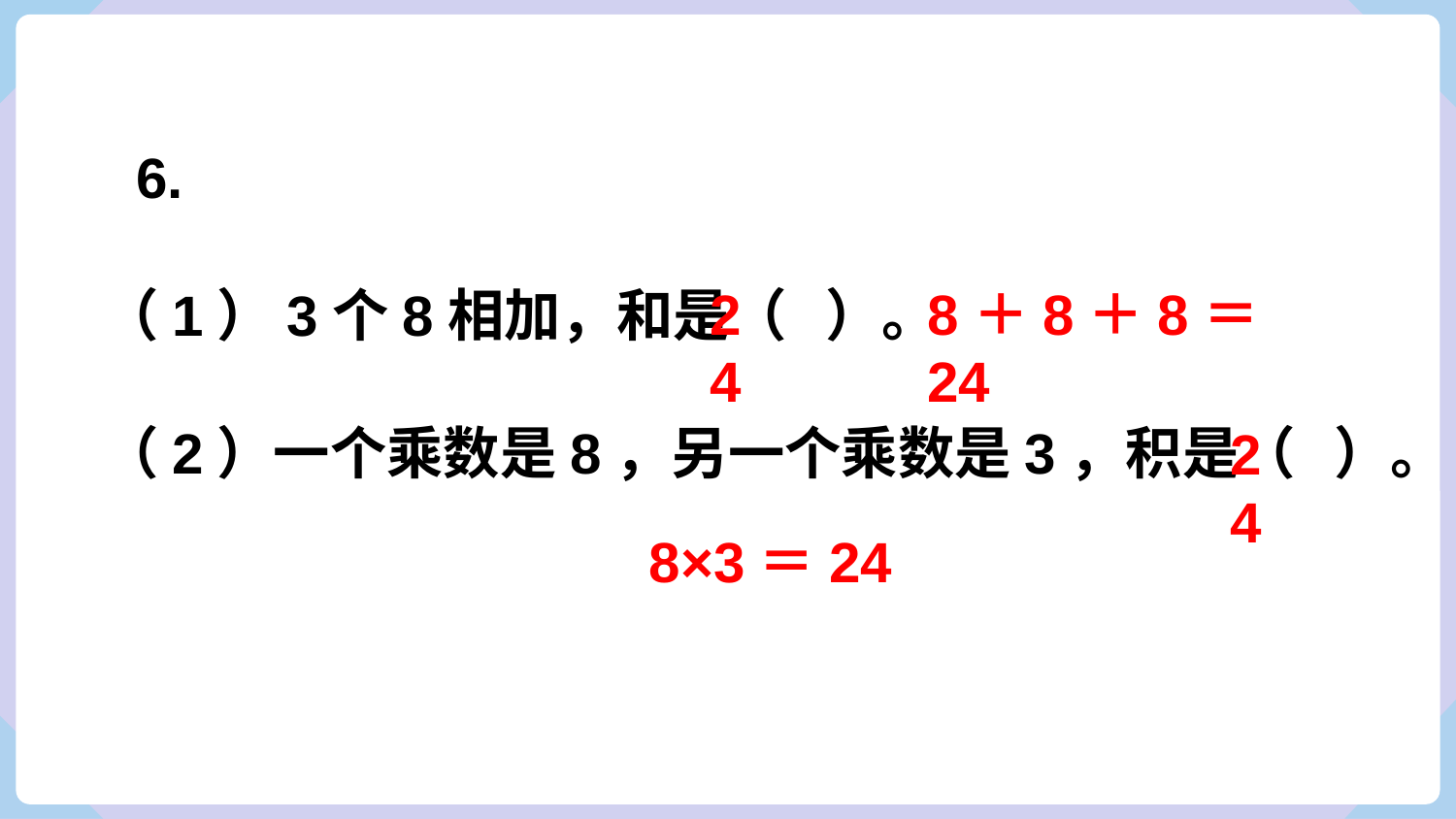

6.
8＋8＋8＝24
24
（1）3个8相加，和是（   ）。
（2）一个乘数是8，另一个乘数是3，积是（   ）。
24
8×3＝24